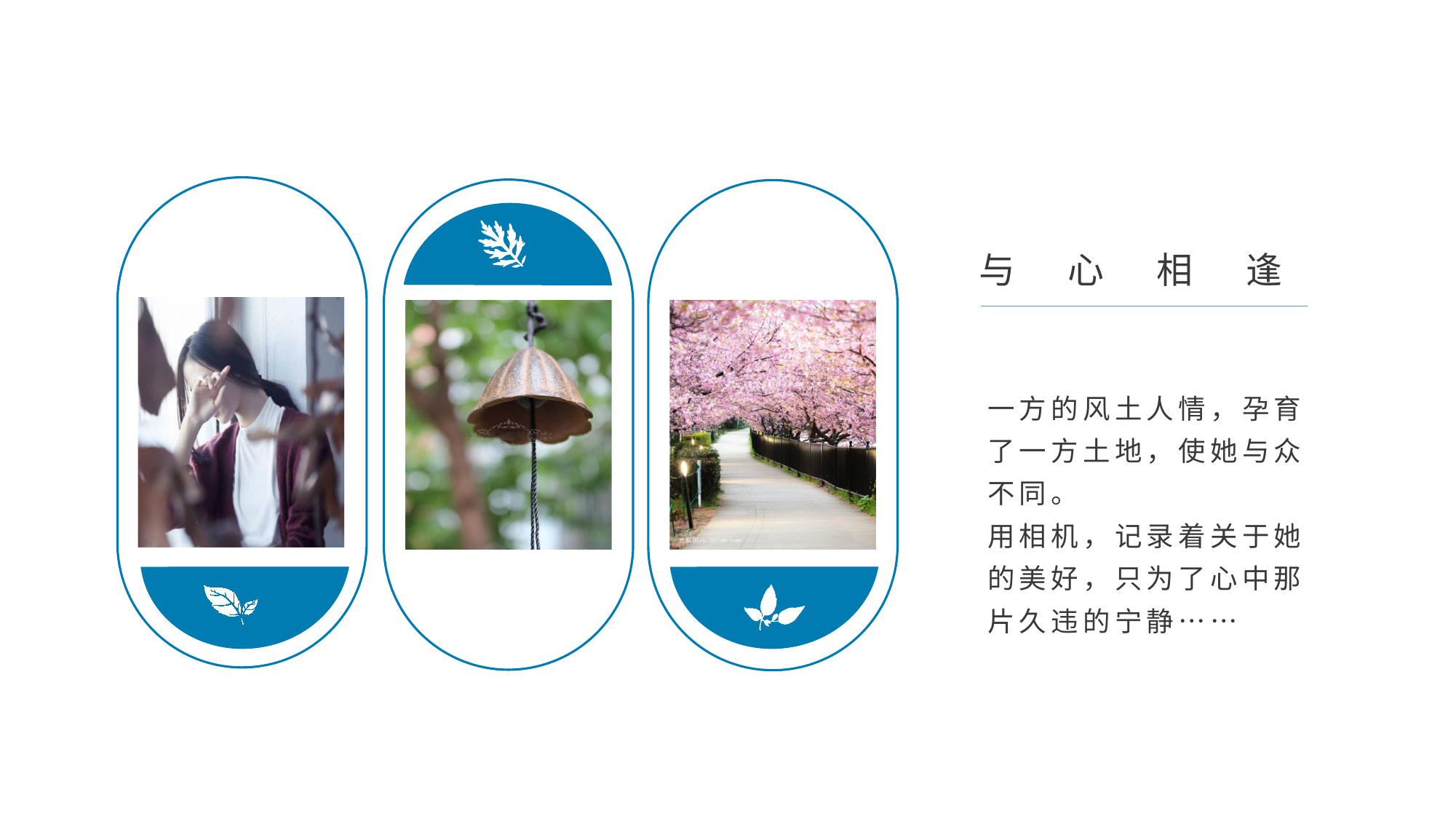

与  心  相  逢
一方的风土人情，孕育了一方土地，使她与众不同。
用相机，记录着关于她的美好，只为了心中那片久违的宁静……
延迟符